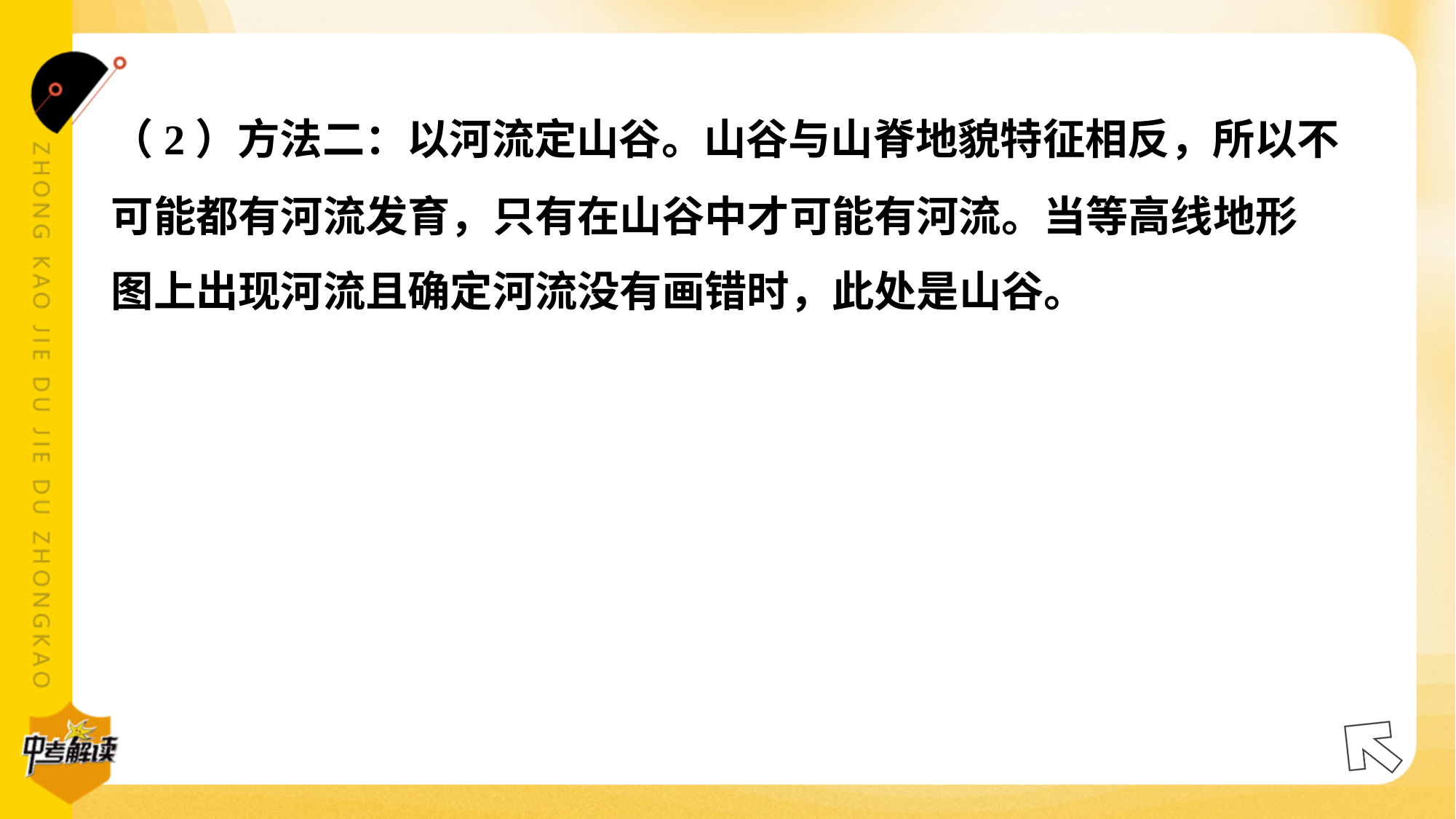

（2）方法二：以河流定山谷。山谷与山脊地貌特征相反，所以不
可能都有河流发育，只有在山谷中才可能有河流。当等高线地形
图上出现河流且确定河流没有画错时，此处是山谷。